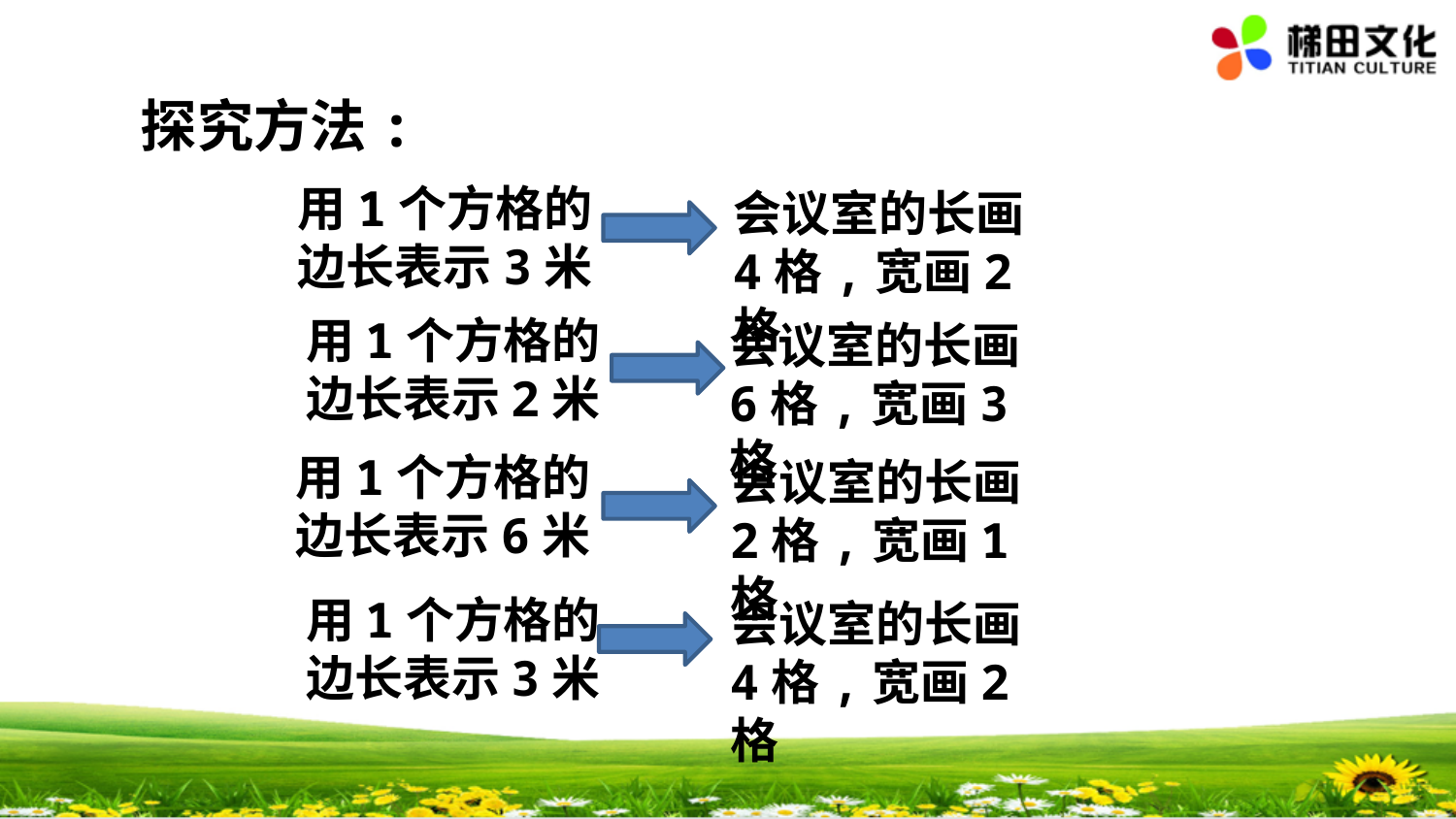

探究方法:
用1个方格的边长表示3米
会议室的长画4格,宽画2格

用1个方格的边长表示2米
会议室的长画6格,宽画3格

用1个方格的边长表示6米
会议室的长画2格,宽画1格

用1个方格的边长表示3米
会议室的长画4格,宽画2格